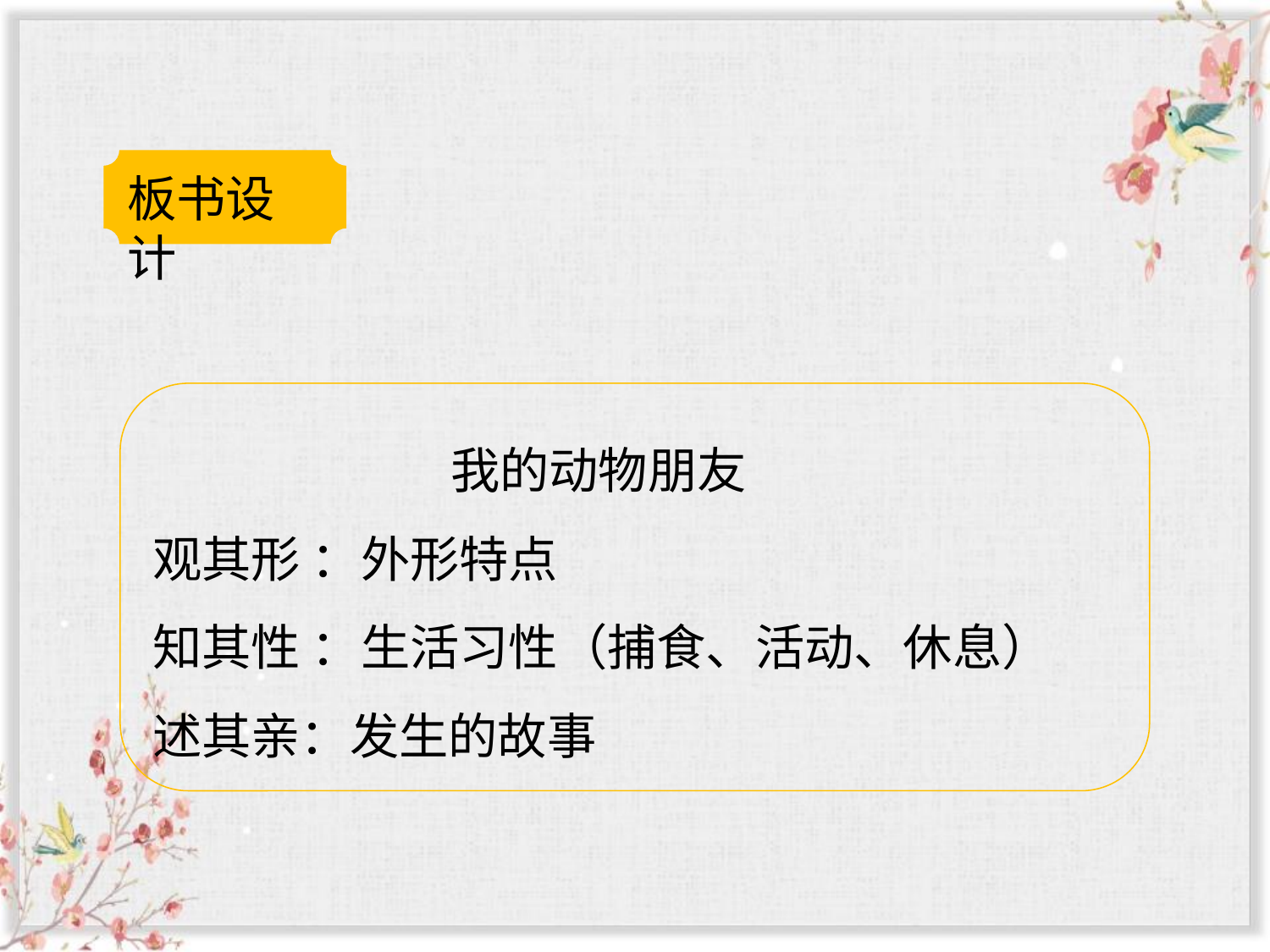

板书设计
                          我的动物朋友
观其形 ：外形特点
知其性 ：生活习性（捕食、活动、休息）
述其亲：发生的故事